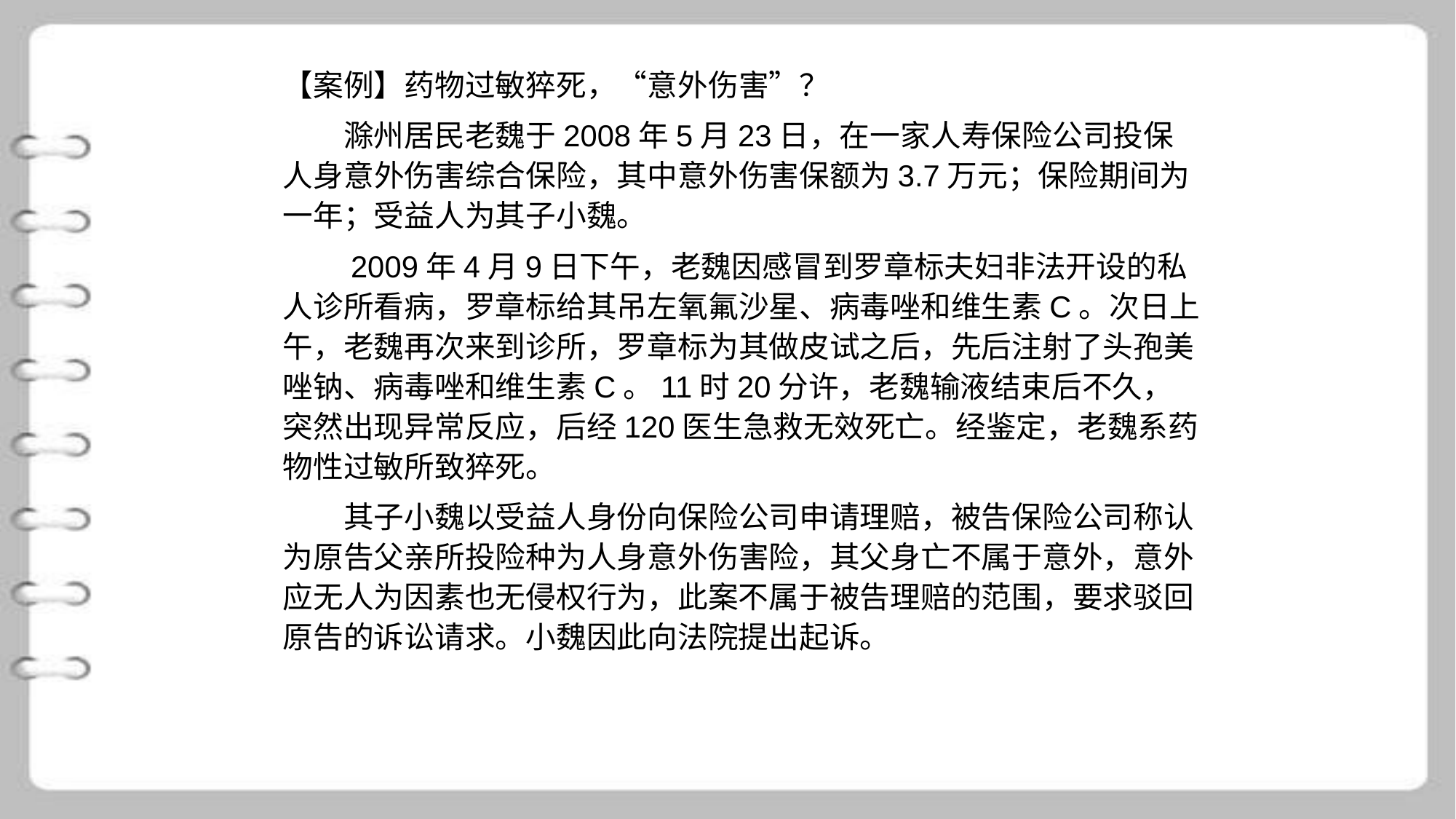

【案例】药物过敏猝死，“意外伤害”？
　　滁州居民老魏于2008年5月23日，在一家人寿保险公司投保人身意外伤害综合保险，其中意外伤害保额为3.7万元；保险期间为一年；受益人为其子小魏。
　　2009年4月9日下午，老魏因感冒到罗章标夫妇非法开设的私人诊所看病，罗章标给其吊左氧氟沙星、病毒唑和维生素C。次日上午，老魏再次来到诊所，罗章标为其做皮试之后，先后注射了头孢美唑钠、病毒唑和维生素C。11时20分许，老魏输液结束后不久，突然出现异常反应，后经120医生急救无效死亡。经鉴定，老魏系药物性过敏所致猝死。
　　其子小魏以受益人身份向保险公司申请理赔，被告保险公司称认为原告父亲所投险种为人身意外伤害险，其父身亡不属于意外，意外应无人为因素也无侵权行为，此案不属于被告理赔的范围，要求驳回原告的诉讼请求。小魏因此向法院提出起诉。